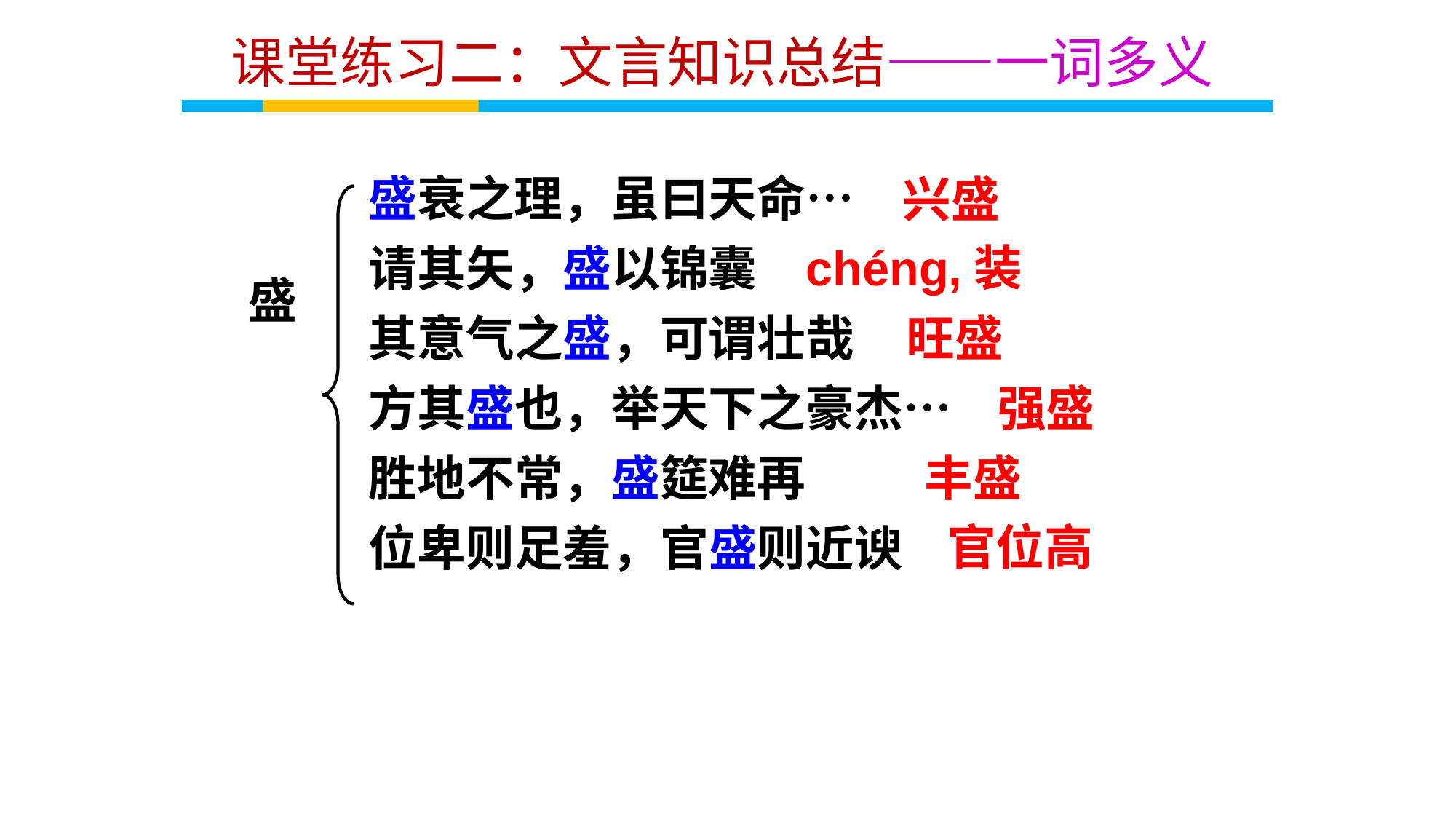

课堂练习二：文言知识总结——一词多义

盛衰之理，虽曰天命…
请其矢，盛以锦囊
其意气之盛，可谓壮哉
方其盛也，举天下之豪杰…
胜地不常，盛筵难再
位卑则足羞，官盛则近谀
兴盛

chénɡ,装
盛
旺盛
强盛
丰盛

官位高